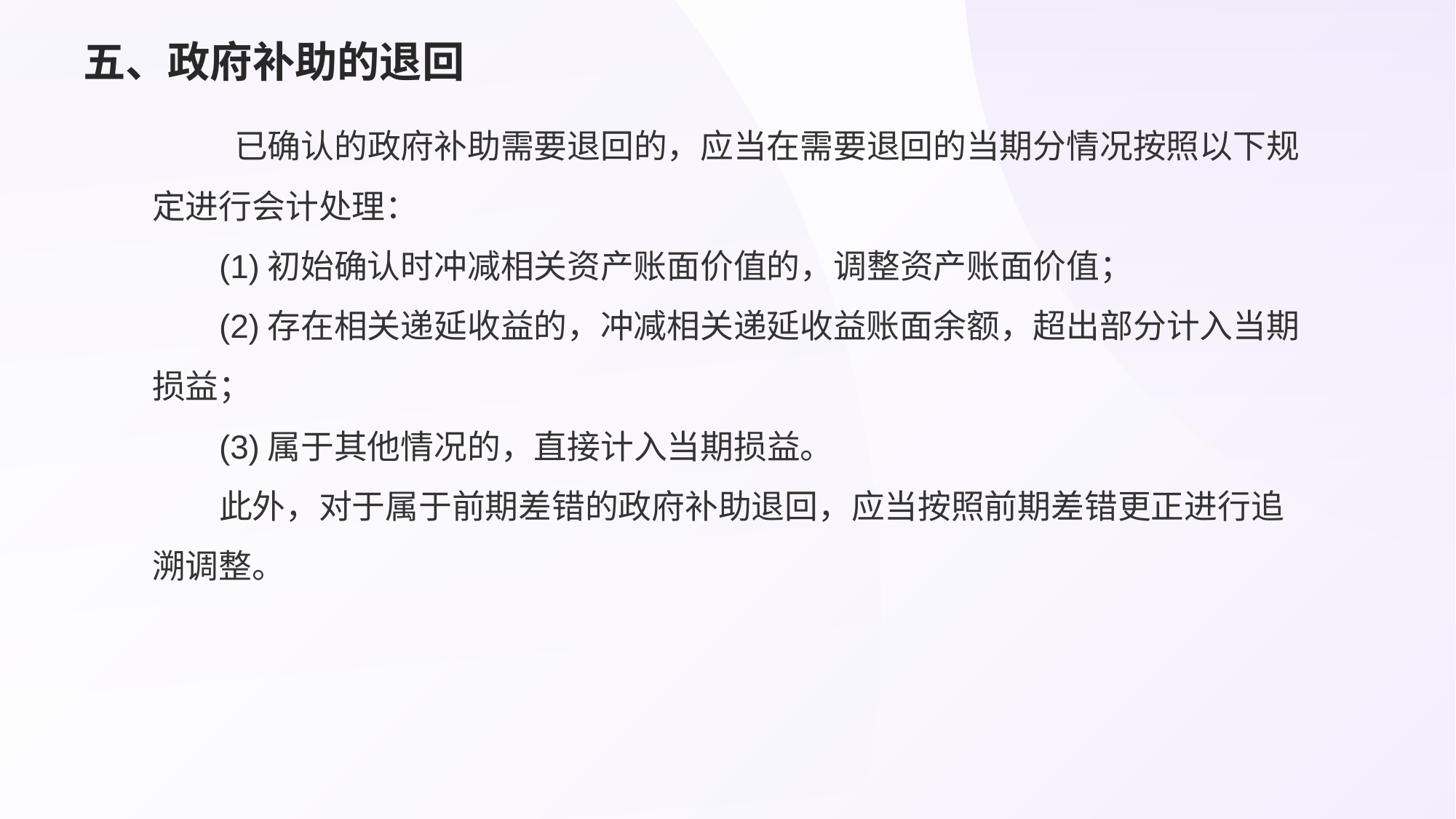

# 五、政府补助的退回
 已确认的政府补助需要退回的，应当在需要退回的当期分情况按照以下规定进行会计处理：
(1)初始确认时冲减相关资产账面价值的，调整资产账面价值；
(2)存在相关递延收益的，冲减相关递延收益账面余额，超出部分计入当期损益；
(3)属于其他情况的，直接计入当期损益。
此外，对于属于前期差错的政府补助退回，应当按照前期差错更正进行追溯调整。